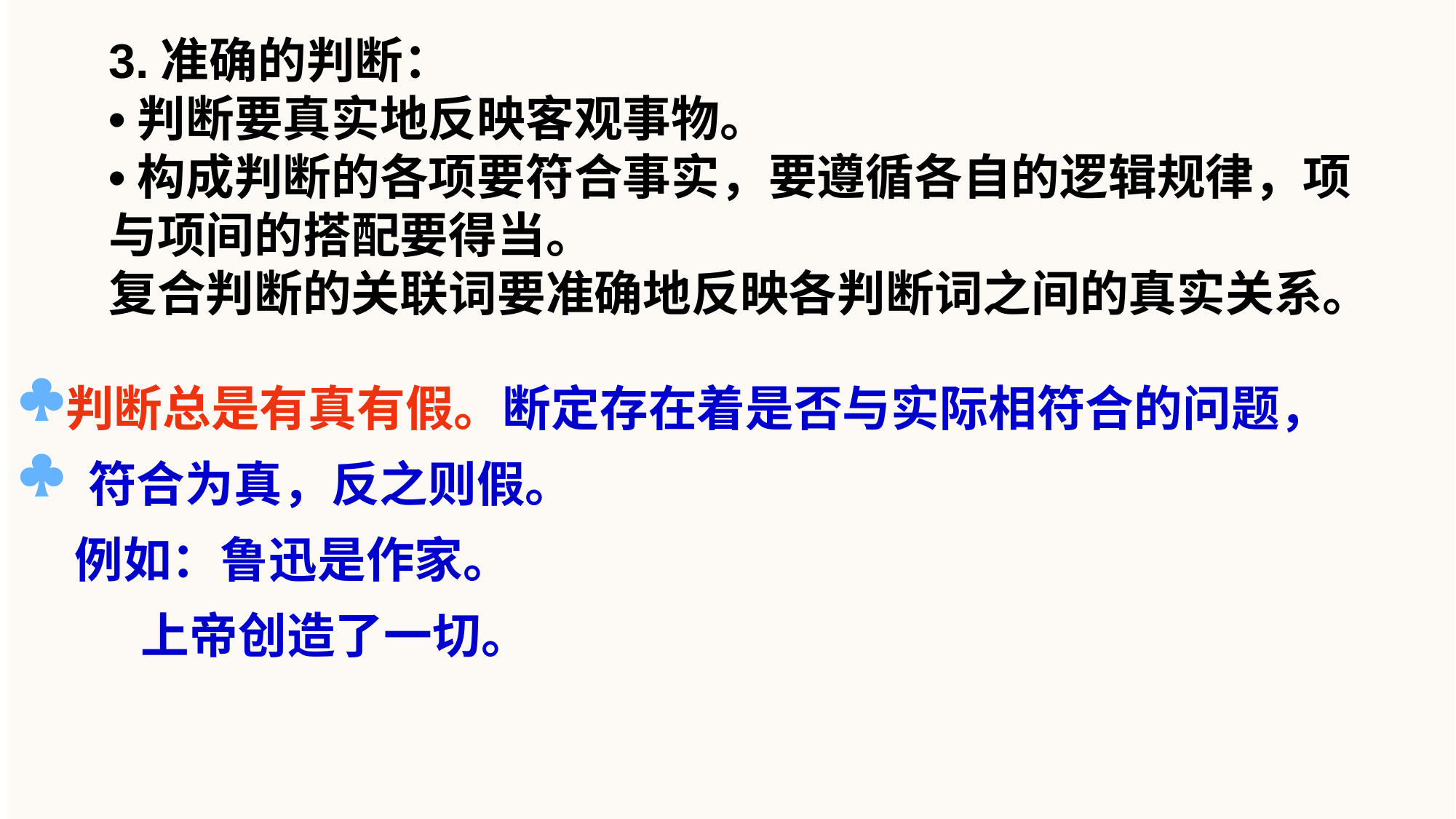

判断总是有真有假。断定存在着是否与实际相符合的问题，
 符合为真，反之则假。
    例如：鲁迅是作家。
          上帝创造了一切。
3.准确的判断：
•判断要真实地反映客观事物。
•构成判断的各项要符合事实，要遵循各自的逻辑规律，项与项间的搭配要得当。
复合判断的关联词要准确地反映各判断词之间的真实关系。